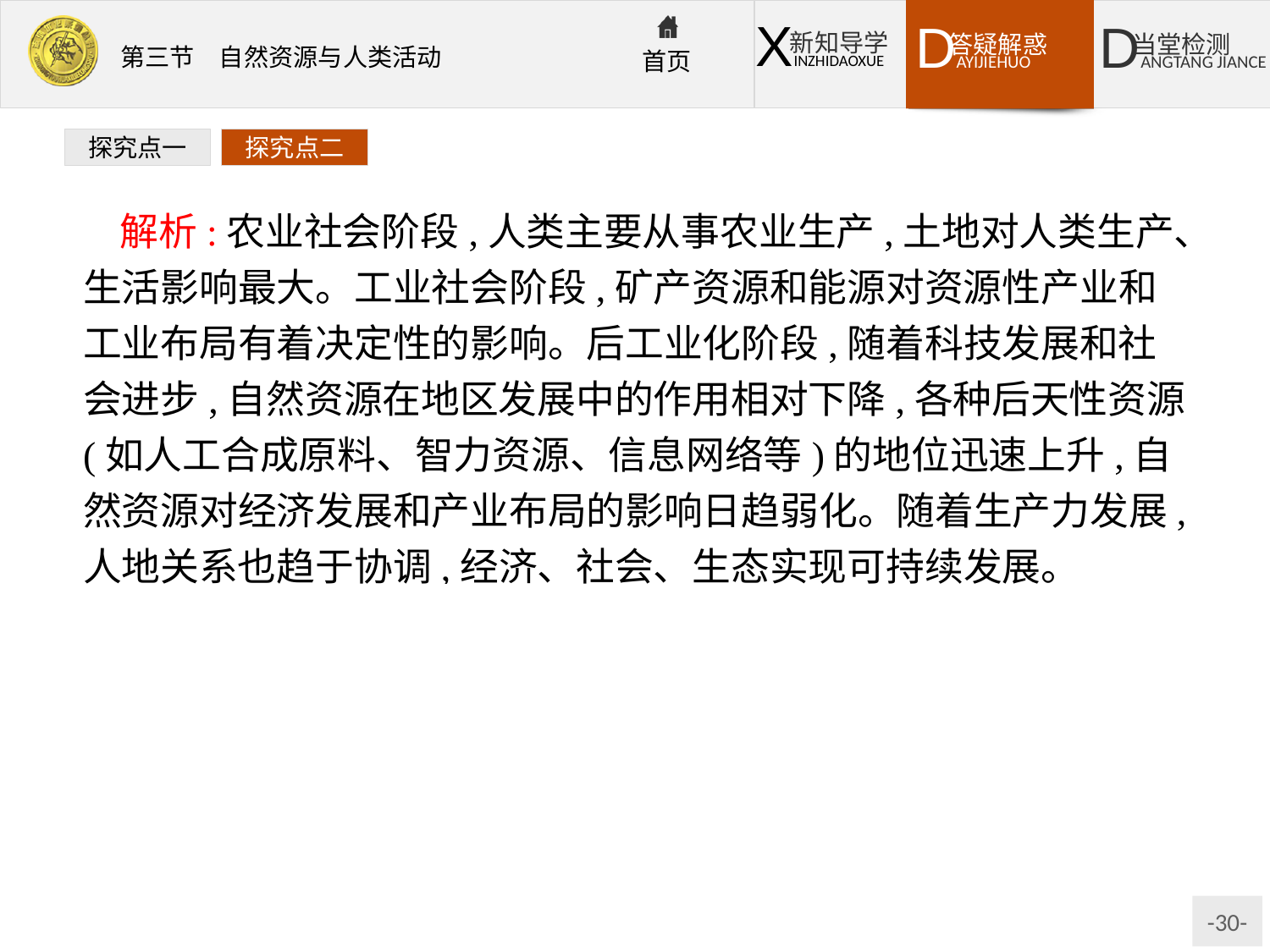

探究点一
探究点二
解析:农业社会阶段,人类主要从事农业生产,土地对人类生产、生活影响最大。工业社会阶段,矿产资源和能源对资源性产业和工业布局有着决定性的影响。后工业化阶段,随着科技发展和社会进步,自然资源在地区发展中的作用相对下降,各种后天性资源(如人工合成原料、智力资源、信息网络等)的地位迅速上升,自然资源对经济发展和产业布局的影响日趋弱化。随着生产力发展,人地关系也趋于协调,经济、社会、生态实现可持续发展。
答案:(1)C
(2)C
(3)矿产　资源
(4)自然资源在地区发展中的作用相对下降,各种后天性资源地位迅速上升,自然资源对经济发展和产业布局的影响日趋弱化。